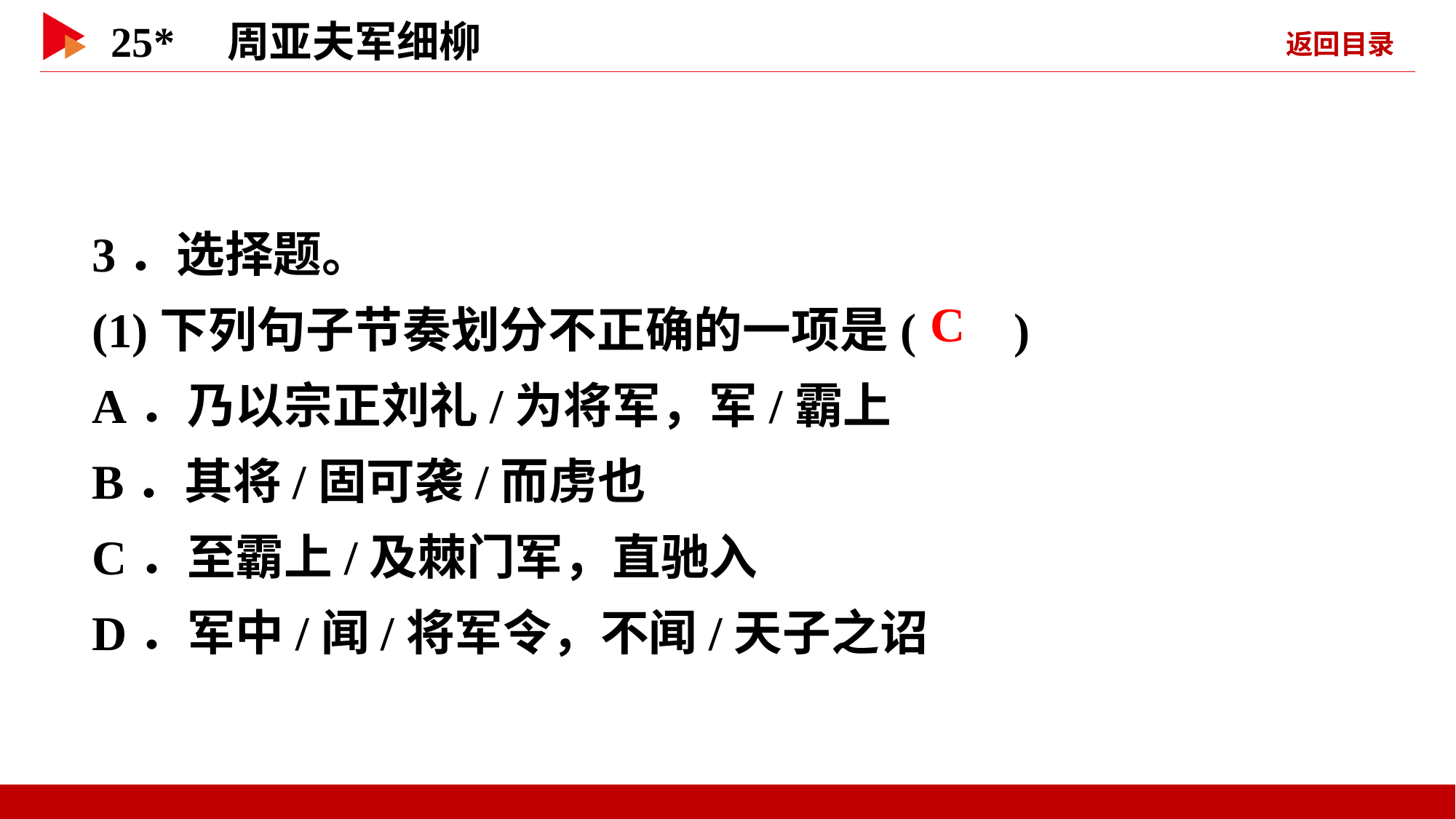

3．选择题。
(1)下列句子节奏划分不正确的一项是(        )
A．乃以宗正刘礼/为将军，军/霸上
B．其将/固可袭/而虏也
C．至霸上/及棘门军，直驰入
D．军中/闻/将军令，不闻/天子之诏
   C